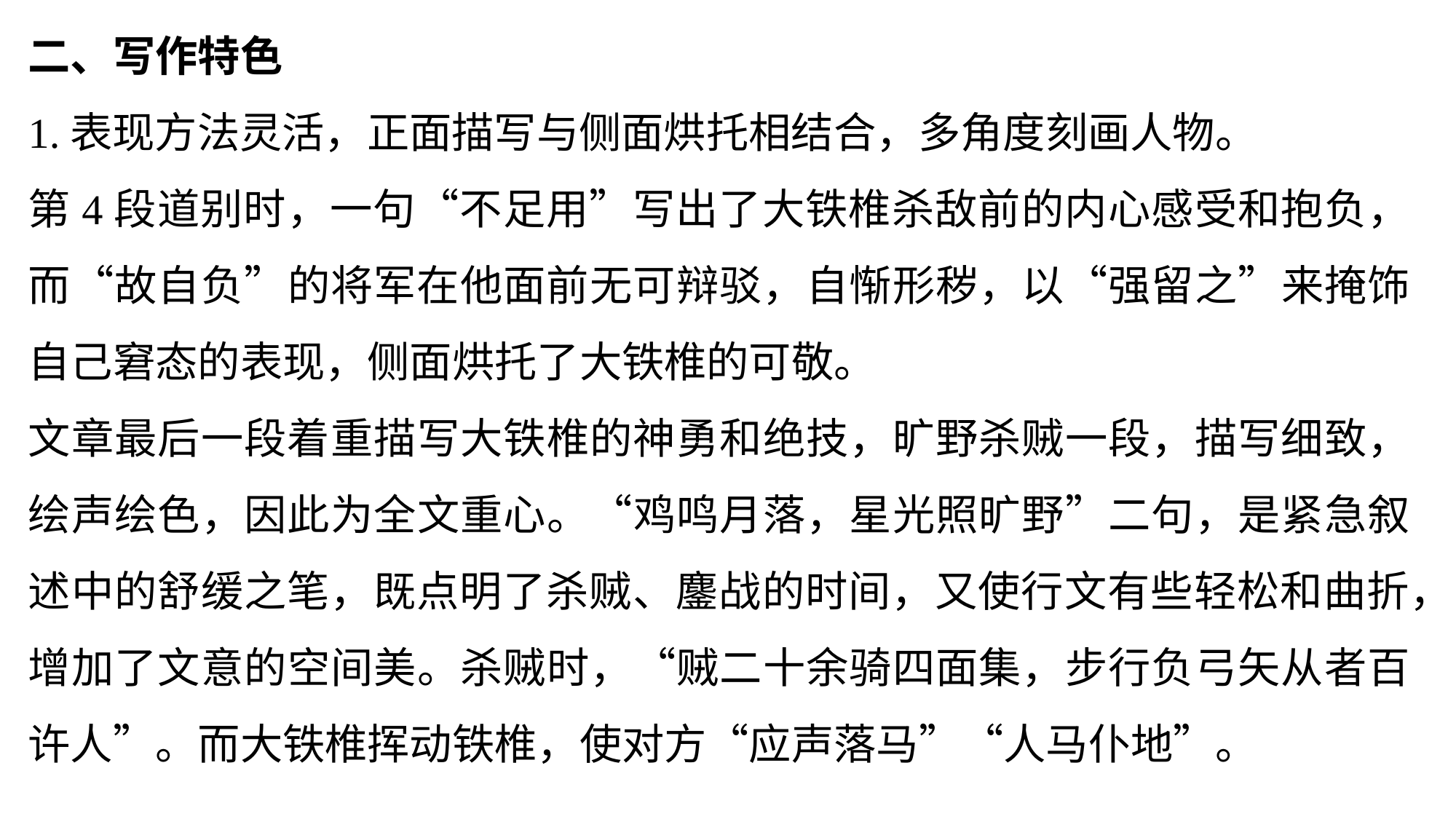

二、写作特色
1.表现方法灵活，正面描写与侧面烘托相结合，多角度刻画人物。
第4段道别时，一句“不足用”写出了大铁椎杀敌前的内心感受和抱负，而“故自负”的将军在他面前无可辩驳，自惭形秽，以“强留之”来掩饰自己窘态的表现，侧面烘托了大铁椎的可敬。
文章最后一段着重描写大铁椎的神勇和绝技，旷野杀贼一段，描写细致，绘声绘色，因此为全文重心。“鸡鸣月落，星光照旷野”二句，是紧急叙述中的舒缓之笔，既点明了杀贼、鏖战的时间，又使行文有些轻松和曲折，增加了文意的空间美。杀贼时，“贼二十余骑四面集，步行负弓矢从者百许人”。而大铁椎挥动铁椎，使对方“应声落马”“人马仆地”。